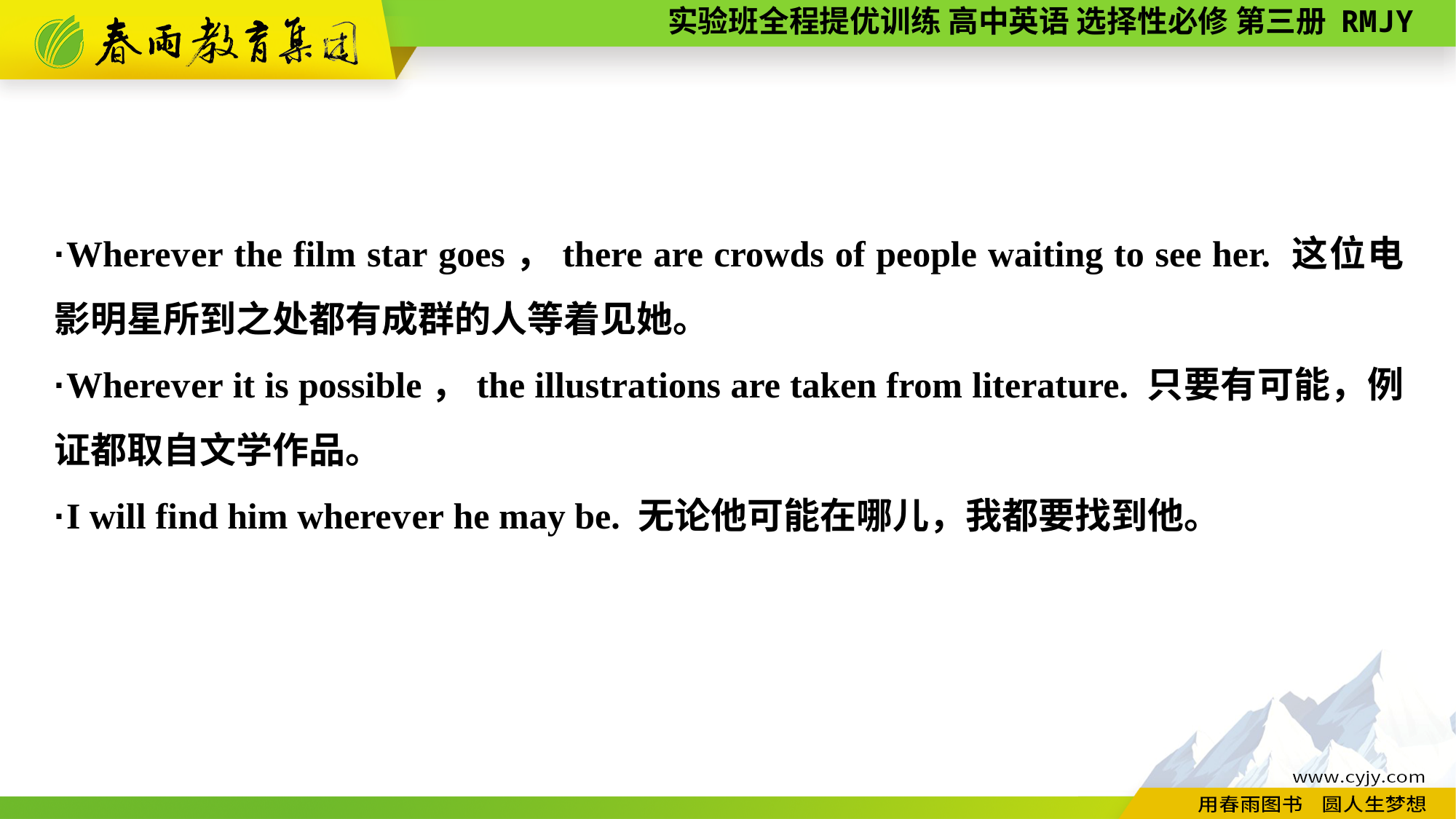

·Wherever the film star goes，there are crowds of people waiting to see her. 这位电影明星所到之处都有成群的人等着见她。
·Wherever it is possible，the illustrations are taken from literature. 只要有可能，例证都取自文学作品。
·I will find him wherever he may be. 无论他可能在哪儿，我都要找到他。